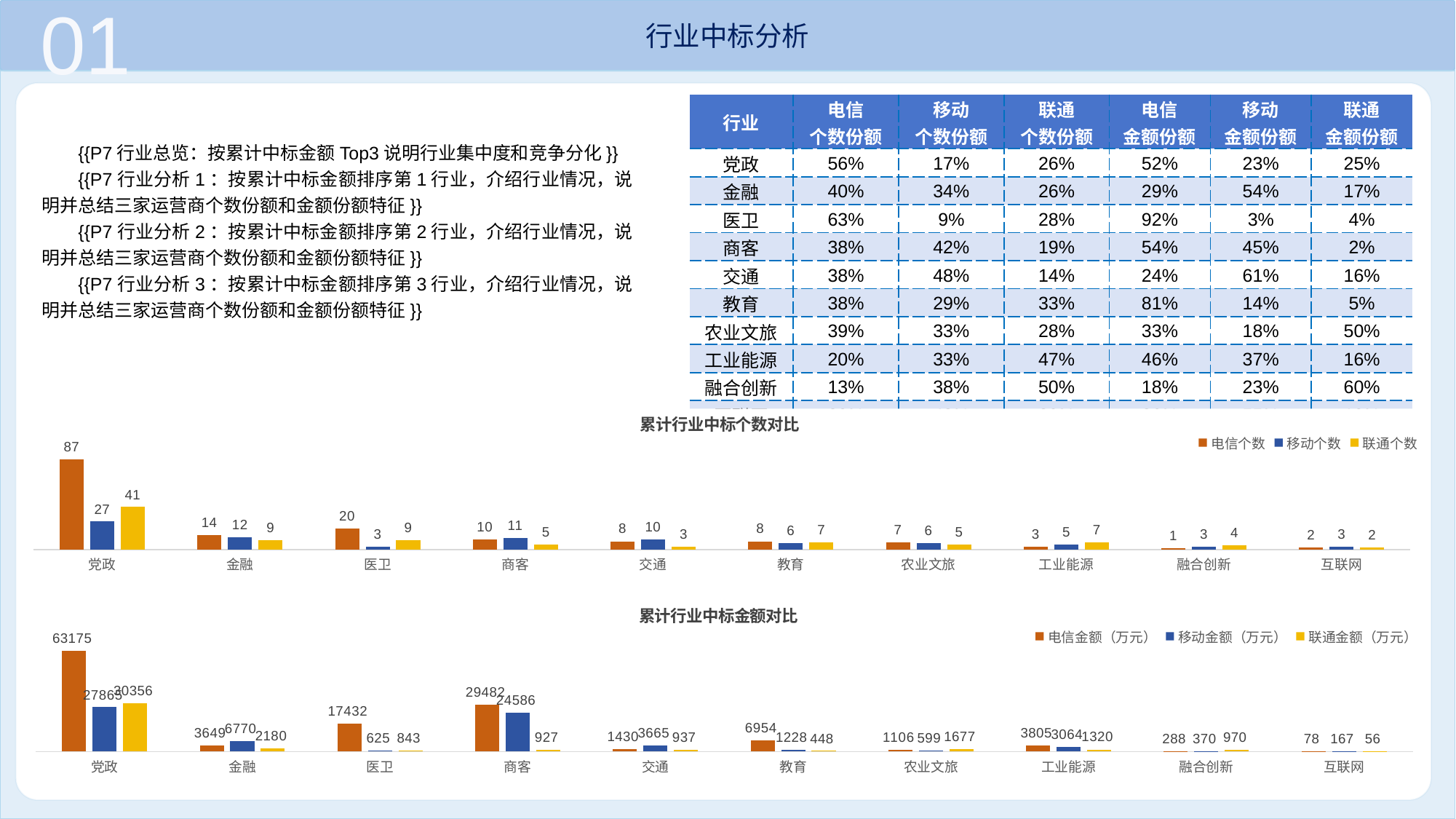

01
行业中标分析

| 行业 | 电信 个数份额 | 移动 个数份额 | 联通 个数份额 | 电信 金额份额 | 移动 金额份额 | 联通 金额份额 |
| --- | --- | --- | --- | --- | --- | --- |
| 党政 | 56% | 17% | 26% | 52% | 23% | 25% |
| 金融 | 40% | 34% | 26% | 29% | 54% | 17% |
| 医卫 | 63% | 9% | 28% | 92% | 3% | 4% |
| 商客 | 38% | 42% | 19% | 54% | 45% | 2% |
| 交通 | 38% | 48% | 14% | 24% | 61% | 16% |
| 教育 | 38% | 29% | 33% | 81% | 14% | 5% |
| 农业文旅 | 39% | 33% | 28% | 33% | 18% | 50% |
| 工业能源 | 20% | 33% | 47% | 46% | 37% | 16% |
| 融合创新 | 13% | 38% | 50% | 18% | 23% | 60% |
| 互联网 | 29% | 43% | 29% | 26% | 55% | 19% |
{{P7行业总览：按累计中标金额Top3说明行业集中度和竞争分化}}
{{P7行业分析1：按累计中标金额排序第1行业，介绍行业情况，说明并总结三家运营商个数份额和金额份额特征}}
{{P7行业分析2：按累计中标金额排序第2行业，介绍行业情况，说明并总结三家运营商个数份额和金额份额特征}}
{{P7行业分析3：按累计中标金额排序第3行业，介绍行业情况，说明并总结三家运营商个数份额和金额份额特征}}

### Chart: 累计行业中标个数对比

| Category | 电信个数 | 移动个数 | 联通个数 |
|---|---|---|---|
| 党政 | 87.0 | 27.0 | 41.0 |
| 金融 | 14.0 | 12.0 | 9.0 |
| 医卫 | 20.0 | 3.0 | 9.0 |
| 商客 | 10.0 | 11.0 | 5.0 |
| 交通 | 8.0 | 10.0 | 3.0 |
| 教育 | 8.0 | 6.0 | 7.0 |
| 农业文旅 | 7.0 | 6.0 | 5.0 |
| 工业能源 | 3.0 | 5.0 | 7.0 |
| 融合创新 | 1.0 | 3.0 | 4.0 |
| 互联网 | 2.0 | 3.0 | 2.0 |

### Chart: 累计行业中标金额对比

| Category | 电信金额（万元） | 移动金额（万元） | 联通金额（万元） |
|---|---|---|---|
| 党政 | 63175.0 | 27865.0 | 30356.0 |
| 金融 | 3649.0 | 6770.0 | 2180.0 |
| 医卫 | 17432.0 | 625.0 | 843.0 |
| 商客 | 29482.0 | 24586.0 | 927.0 |
| 交通 | 1430.0 | 3665.0 | 937.0 |
| 教育 | 6954.0 | 1228.0 | 448.0 |
| 农业文旅 | 1106.0 | 599.0 | 1677.0 |
| 工业能源 | 3805.0 | 3064.0 | 1320.0 |
| 融合创新 | 288.0 | 370.0 | 970.0 |
| 互联网 | 78.0 | 167.0 | 56.0 |